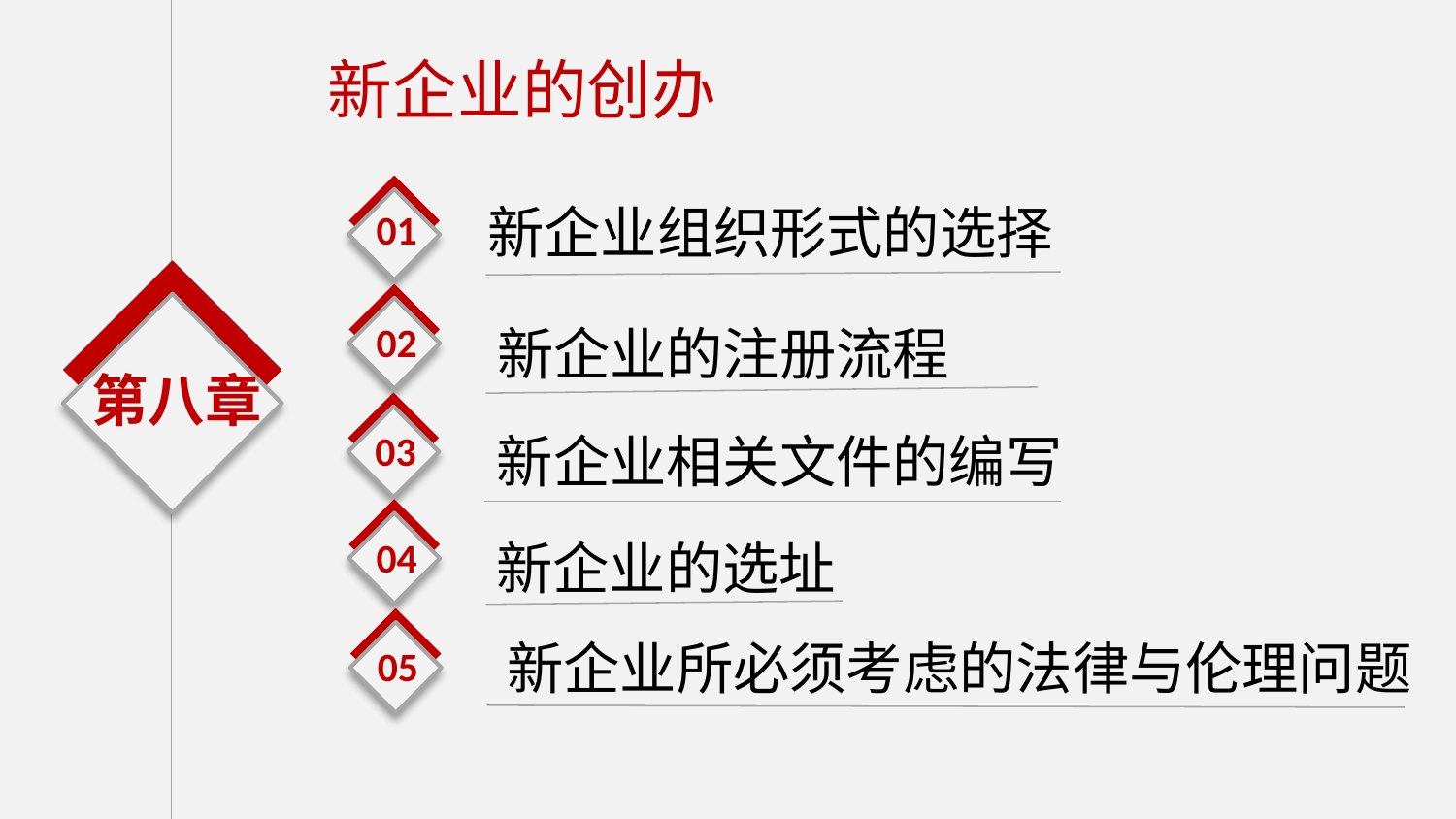

新企业的创办

01
新企业组织形式的选择

02

新企业的注册流程
第八章

03
新企业相关文件的编写

04
新企业的选址

05
新企业所必须考虑的法律与伦理问题